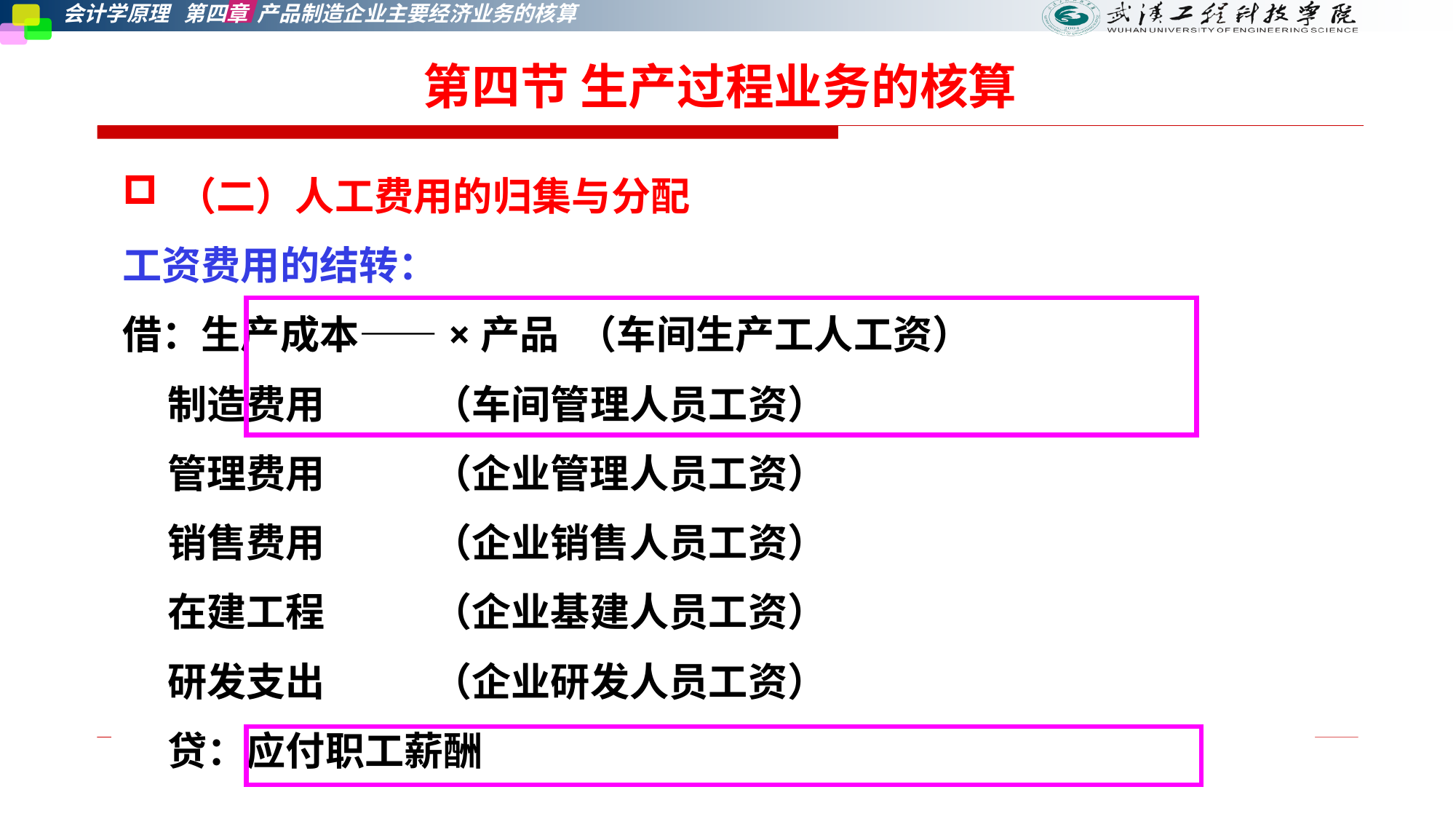

第四节 生产过程业务的核算
（二）人工费用的归集与分配
工资费用的结转：
借：生产成本——×产品  （车间生产工人工资）
    制造费用            （车间管理人员工资）
    管理费用            （企业管理人员工资）
    销售费用            （企业销售人员工资）
    在建工程            （企业基建人员工资）
    研发支出            （企业研发人员工资）
    贷：应付职工薪酬